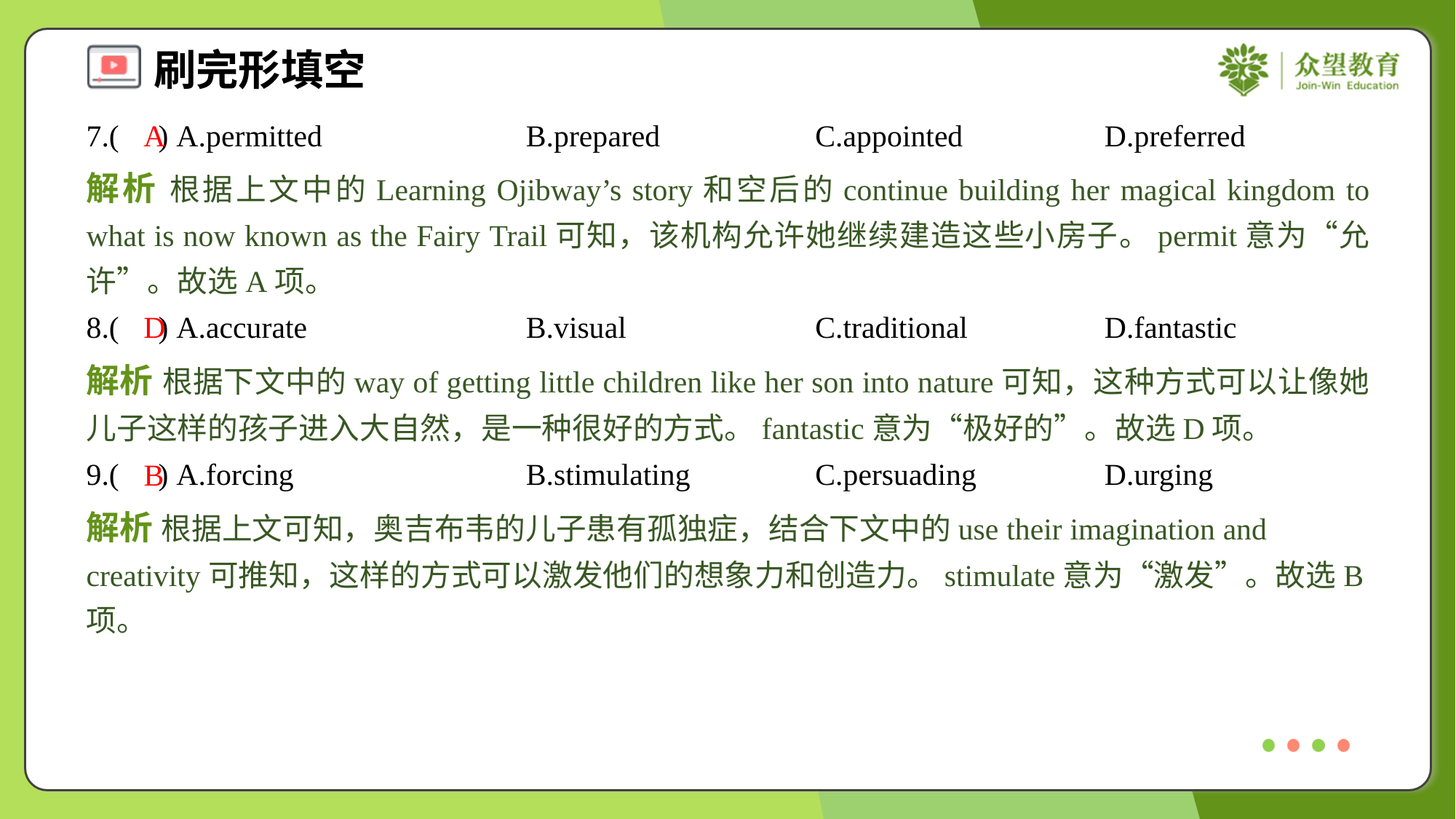

7.(     ) A.permitted	B.prepared	C.appointed	D.preferred
A
解析 根据上文中的Learning Ojibway’s story和空后的continue building her magical kingdom to what is now known as the Fairy Trail可知，该机构允许她继续建造这些小房子。permit意为“允许”。故选A项。
8.(     ) A.accurate	B.visual	C.traditional	D.fantastic
D
解析 根据下文中的way of getting little children like her son into nature可知，这种方式可以让像她儿子这样的孩子进入大自然，是一种很好的方式。fantastic意为“极好的”。故选D项。
9.(     ) A.forcing	B.stimulating	C.persuading	D.urging
B
解析 根据上文可知，奥吉布韦的儿子患有孤独症，结合下文中的use their imagination and creativity可推知，这样的方式可以激发他们的想象力和创造力。stimulate意为“激发”。故选B项。